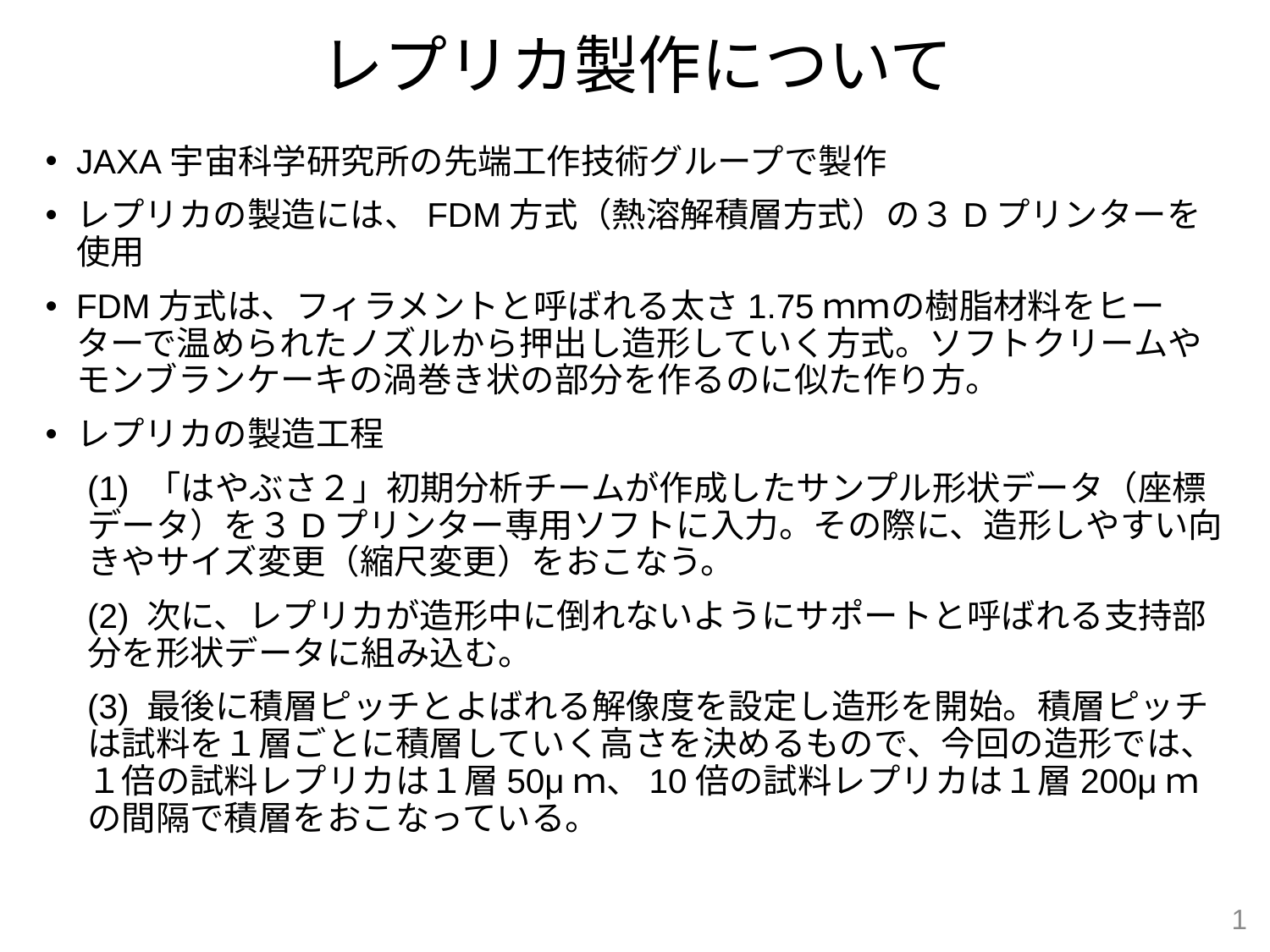

# レプリカ製作について
JAXA宇宙科学研究所の先端工作技術グループで製作
レプリカの製造には、FDM方式（熱溶解積層方式）の３Dプリンターを使用
FDM方式は、フィラメントと呼ばれる太さ1.75ｍｍの樹脂材料をヒーターで温められたノズルから押出し造形していく方式。ソフトクリームやモンブランケーキの渦巻き状の部分を作るのに似た作り方。
レプリカの製造工程
(1) 「はやぶさ２」初期分析チームが作成したサンプル形状データ（座標データ）を３Dプリンター専用ソフトに入力。その際に、造形しやすい向きやサイズ変更（縮尺変更）をおこなう。
(2) 次に、レプリカが造形中に倒れないようにサポートと呼ばれる支持部分を形状データに組み込む。
(3) 最後に積層ピッチとよばれる解像度を設定し造形を開始。積層ピッチは試料を１層ごとに積層していく高さを決めるもので、今回の造形では、１倍の試料レプリカは１層50μｍ、10倍の試料レプリカは１層200μｍの間隔で積層をおこなっている。
1